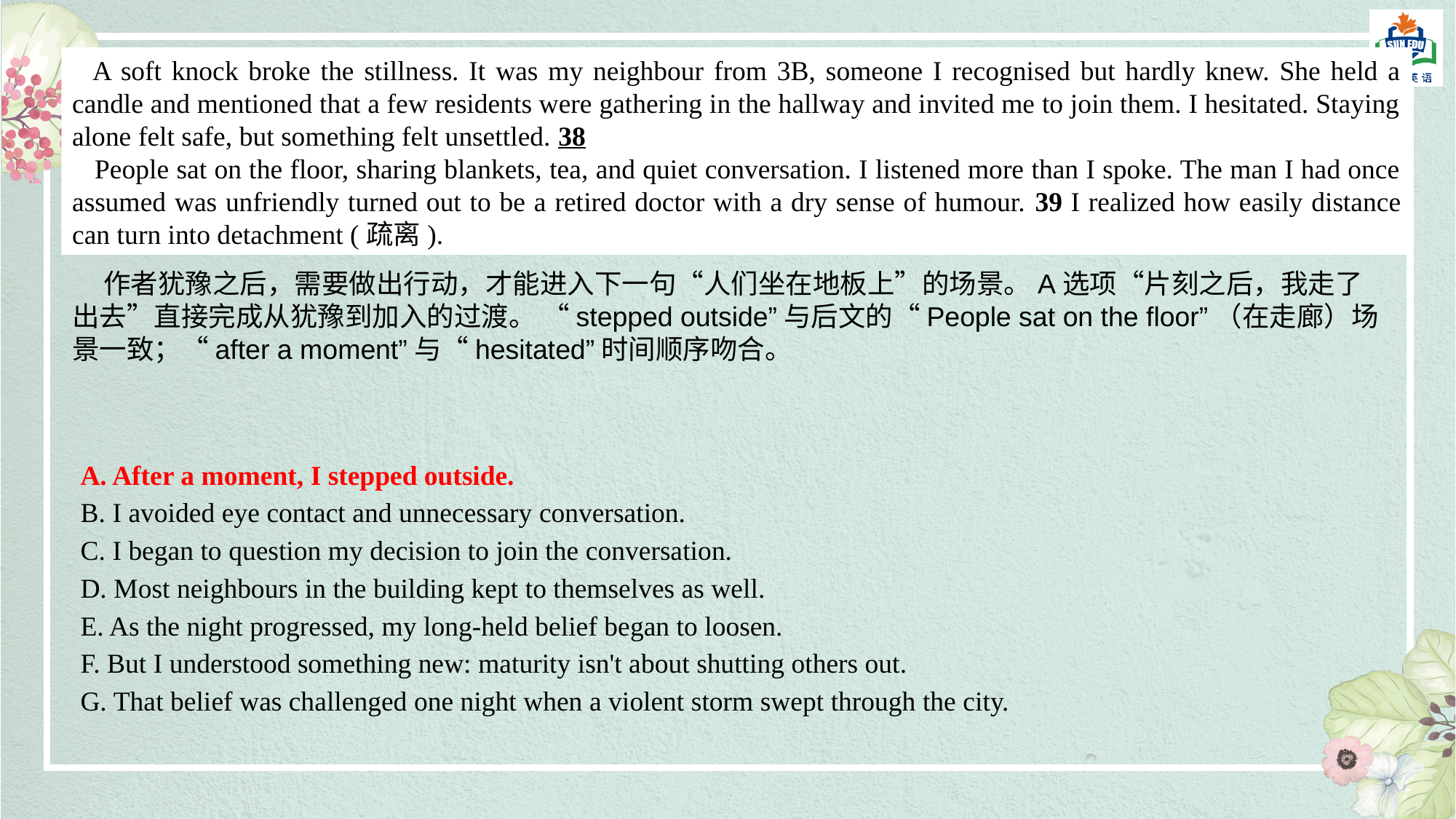

A soft knock broke the stillness. It was my neighbour from 3B, someone I recognised but hardly knew. She held a candle and mentioned that a few residents were gathering in the hallway and invited me to join them. I hesitated. Staying alone felt safe, but something felt unsettled. 38
   People sat on the floor, sharing blankets, tea, and quiet conversation. I listened more than I spoke. The man I had once assumed was unfriendly turned out to be a retired doctor with a dry sense of humour. 39 I realized how easily distance can turn into detachment (疏离).
    作者犹豫之后，需要做出行动，才能进入下一句“人们坐在地板上”的场景。A选项“片刻之后，我走了出去”直接完成从犹豫到加入的过渡。 “stepped outside”与后文的“People sat on the floor”（在走廊）场景一致；“after a moment”与“hesitated”时间顺序吻合。
A. After a moment, I stepped outside.
B. I avoided eye contact and unnecessary conversation.
C. I began to question my decision to join the conversation.
D. Most neighbours in the building kept to themselves as well.
E. As the night progressed, my long-held belief began to loosen.
F. But I understood something new: maturity isn't about shutting others out.
G. That belief was challenged one night when a violent storm swept through the city.